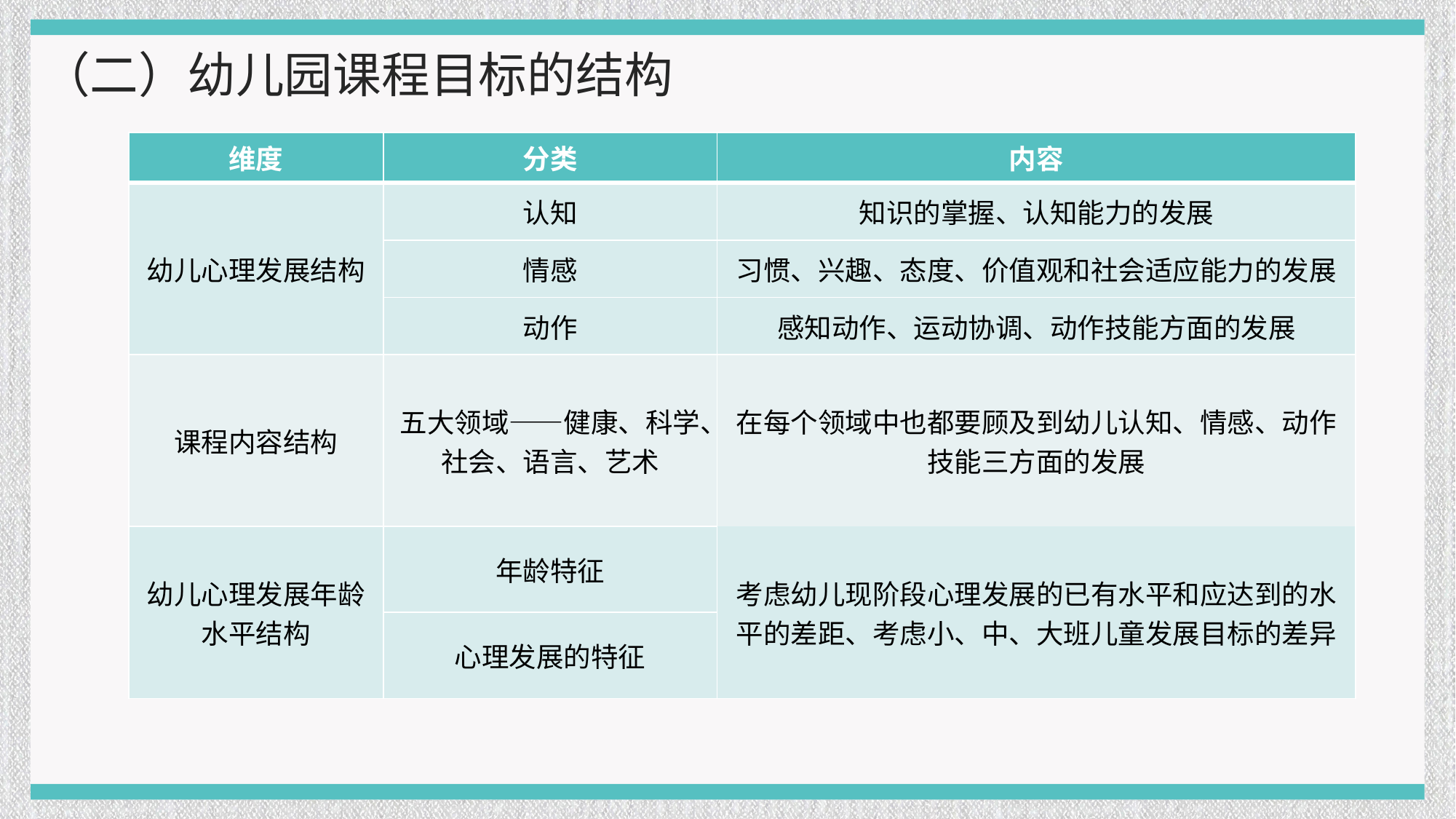

（二）幼儿园课程目标的结构
| 维度 | 分类 | 内容 |
| --- | --- | --- |
| 幼儿心理发展结构 | 认知 | 知识的掌握、认知能力的发展 |
|  | 情感 | 习惯、兴趣、态度、价值观和社会适应能力的发展 |
|  | 动作 | 感知动作、运动协调、动作技能方面的发展 |
| 课程内容结构 | 五大领域——健康、科学、社会、语言、艺术 | 在每个领域中也都要顾及到幼儿认知、情感、动作技能三方面的发展 |
|  |  | 考虑幼儿现阶段心理发展的已有水平和应达到的水平的差距、考虑小、中、大班儿童发展目标的差异 |
| 幼儿心理发展年龄水平结构 | 年龄特征 |  |
|  | 心理发展的特征 |  |